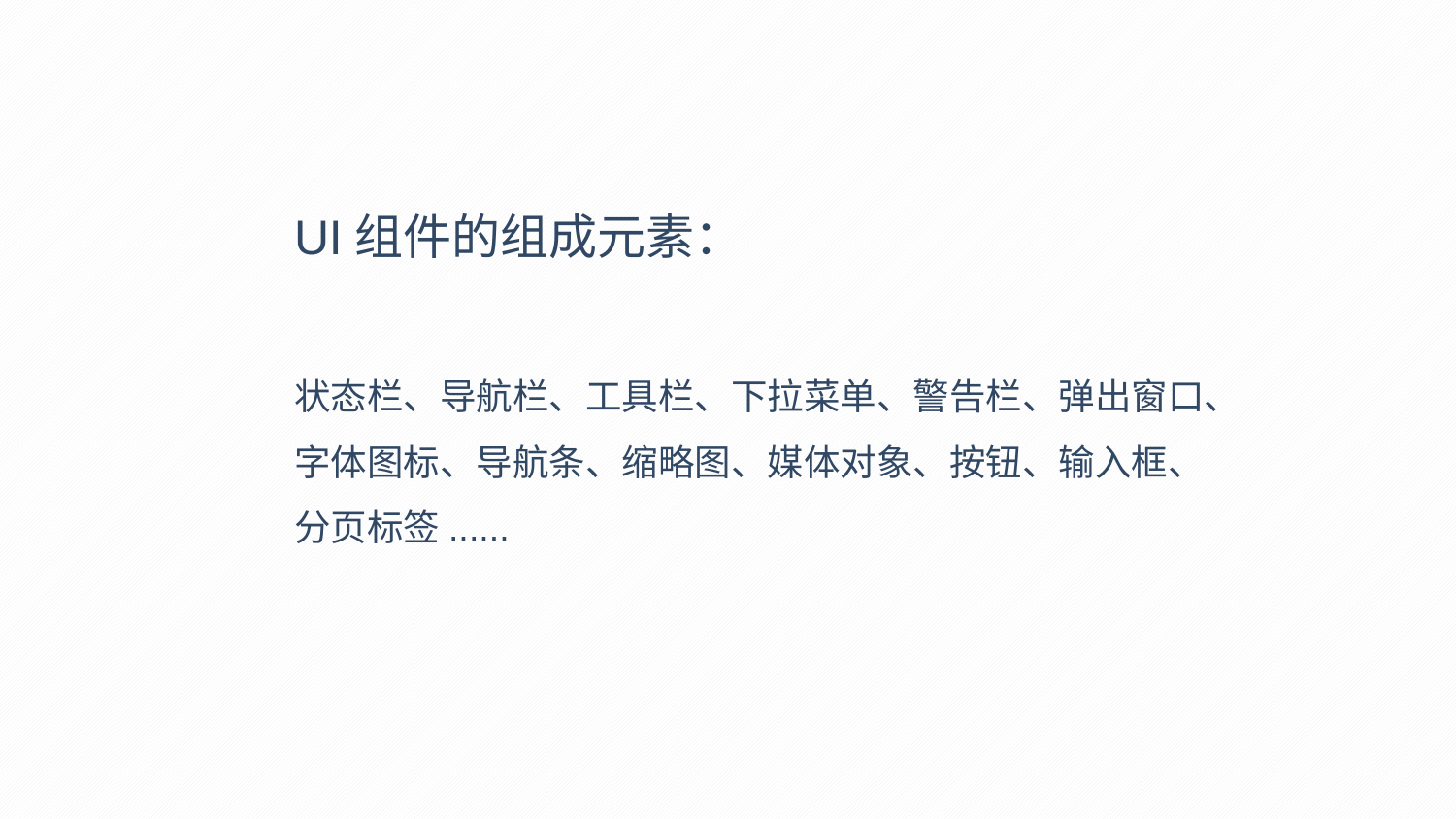

UI组件的组成元素：

状态栏、导航栏、工具栏、下拉菜单、警告栏、弹出窗口、字体图标、导航条、缩略图、媒体对象、按钮、输入框、分页标签......